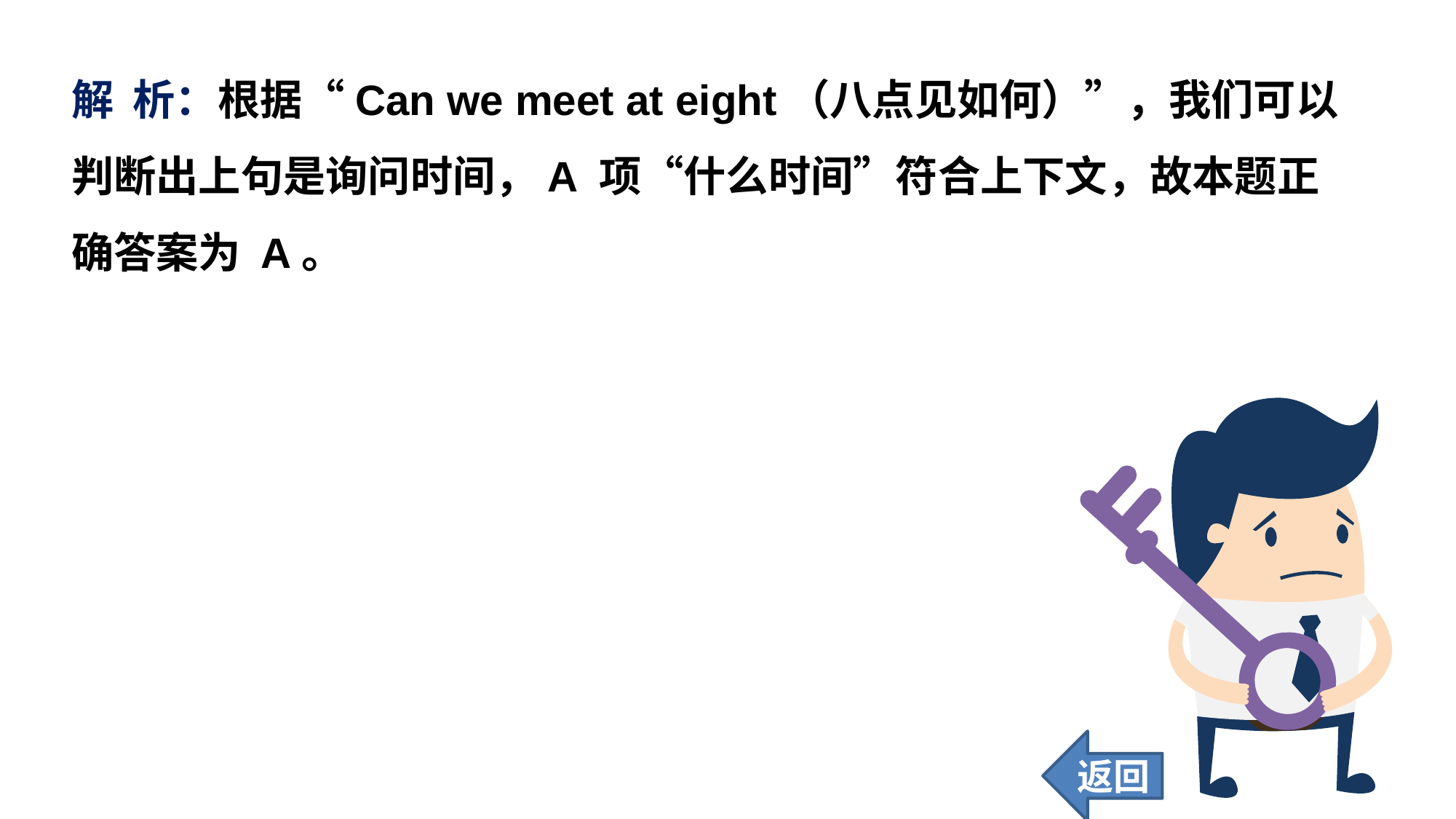

解  析：根据“Can we meet at eight（八点见如何）”，我们可以判断出上句是询问时间，A 项“什么时间”符合上下文，故本题正确答案为 A。

返回
131